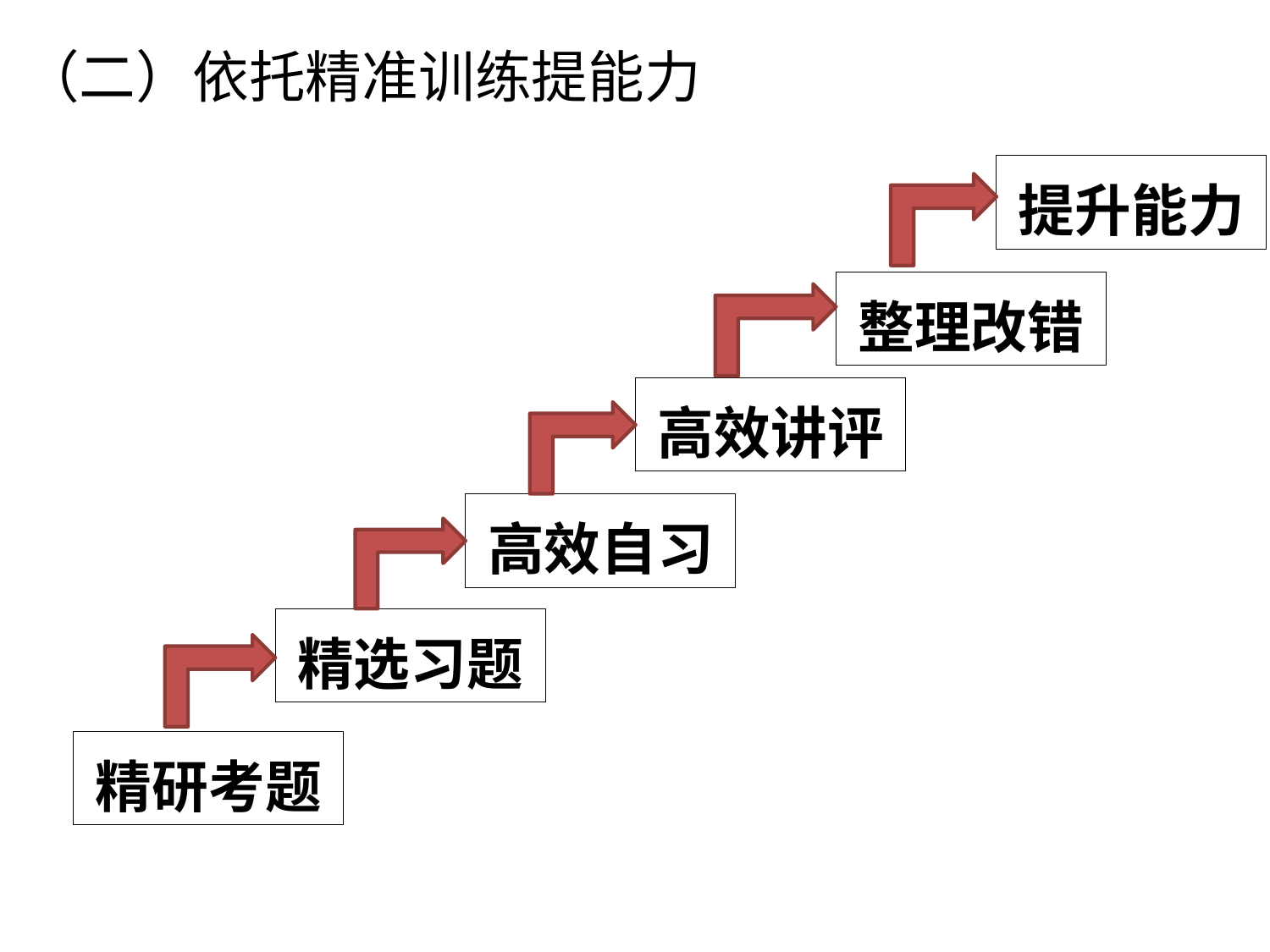

（二）依托精准训练提能力
提升能力

整理改错
高效讲评

高效自习

精选习题

精研考题